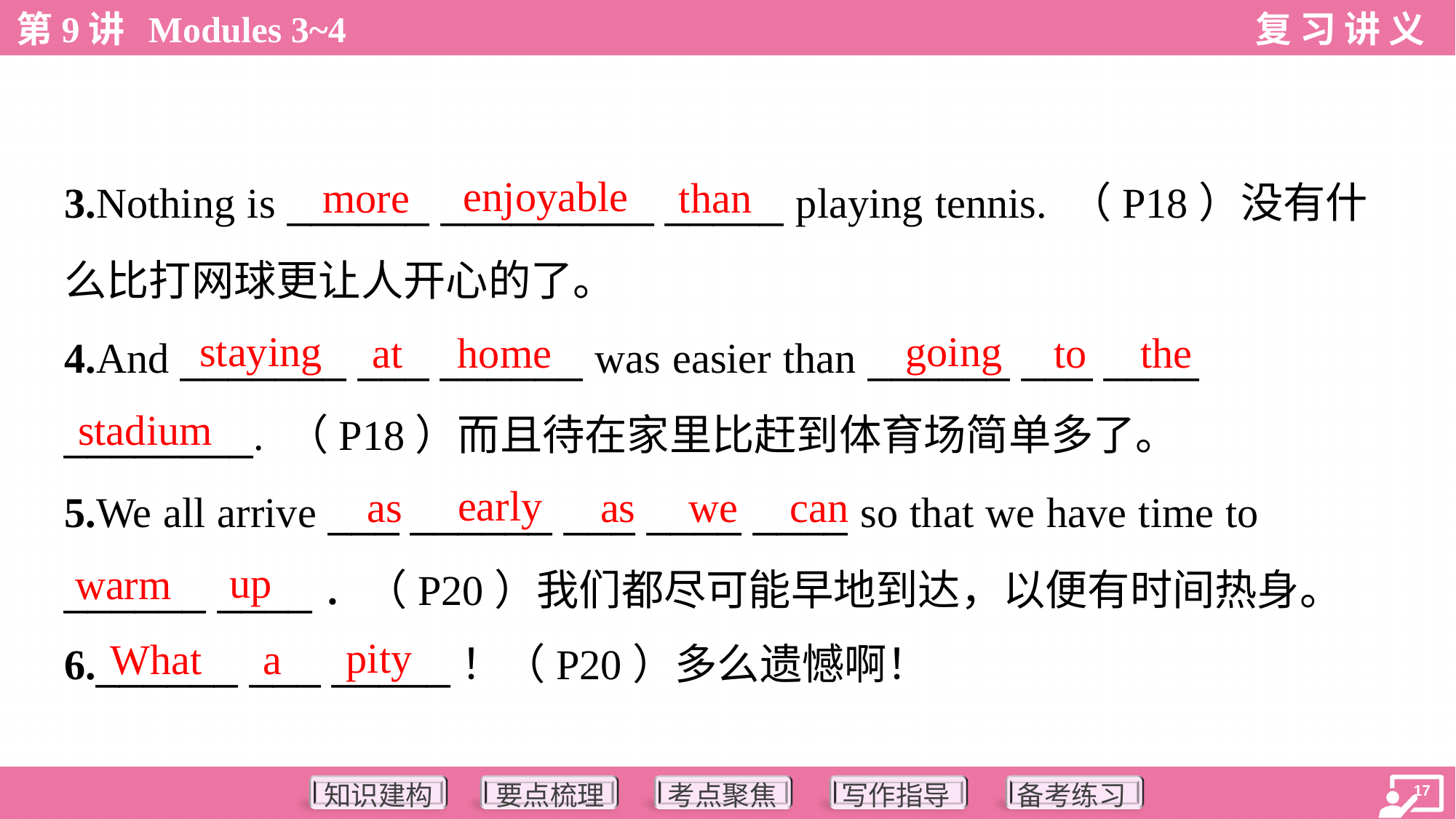

enjoyable
more
than
3.Nothing is ______ _________ _____ playing tennis. （P18）没有什
么比打网球更让人开心的了。
4.And _______ ___ ______ was easier than ______ ___ ____
________. （P18）而且待在家里比赶到体育场简单多了。
5.We all arrive ___ ______ ___ ____ ____ so that we have time to
______ ____．（P20）我们都尽可能早地到达，以便有时间热身。
6.______ ___ _____！（P20）多么遗憾啊！
staying
going
at
home
to
the
stadium
early
as
as
we
can
up
warm
pity
What
a